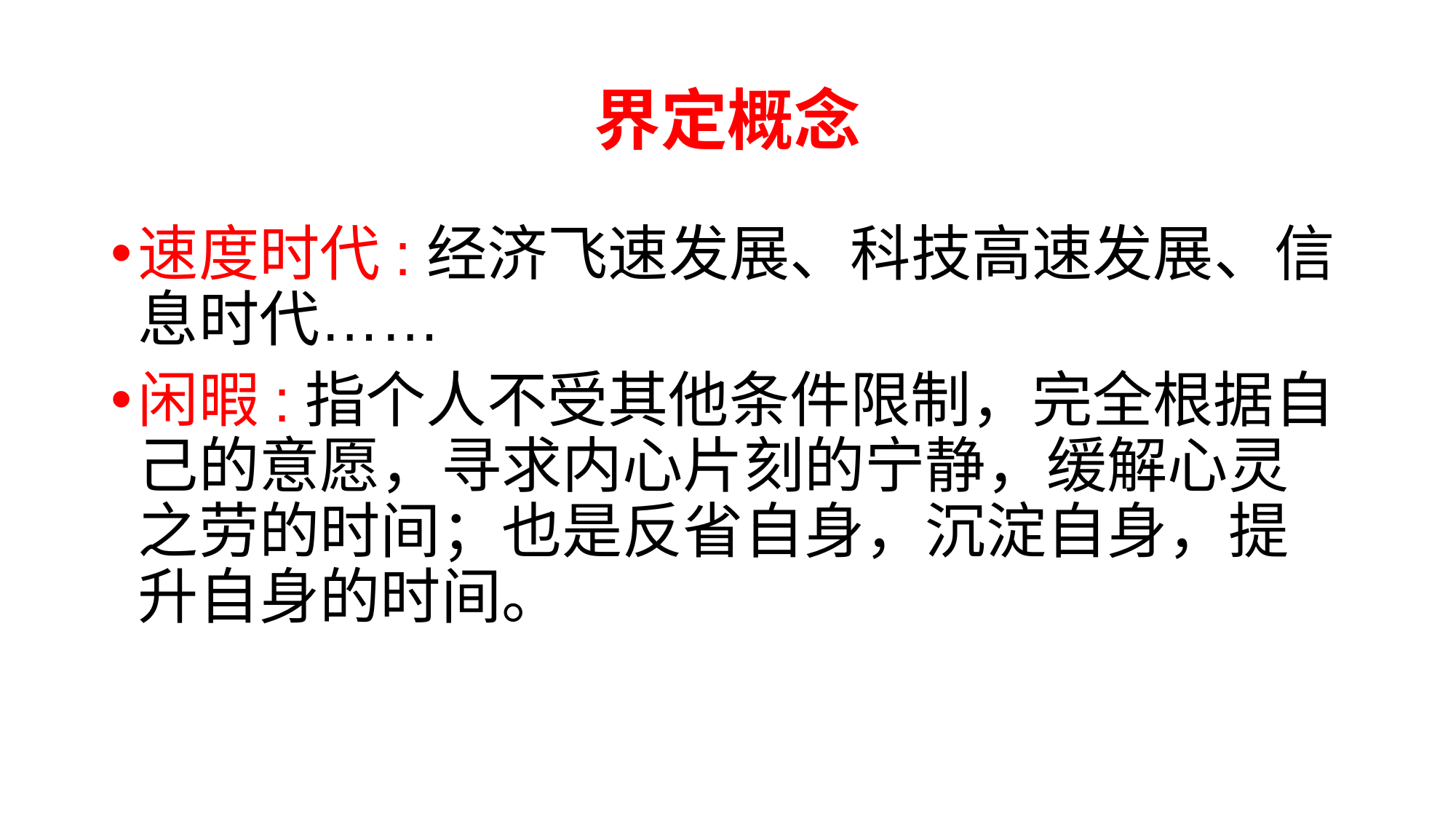

# 界定概念
速度时代:经济飞速发展、科技高速发展、信息时代……
闲暇:指个人不受其他条件限制，完全根据自己的意愿，寻求内心片刻的宁静，缓解心灵之劳的时间；也是反省自身，沉淀自身，提升自身的时间。